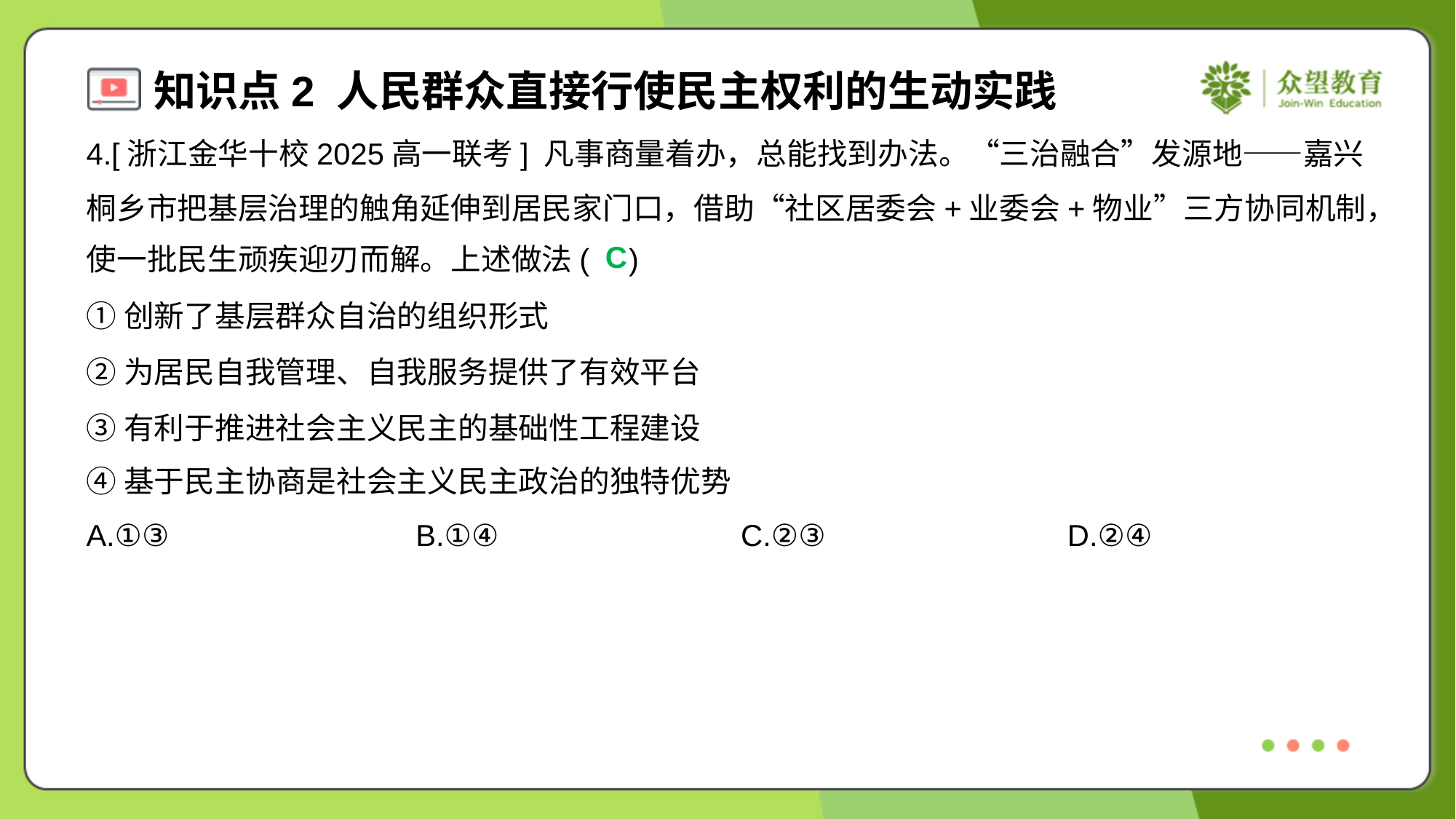

4.[浙江金华十校2025高一联考] 凡事商量着办，总能找到办法。“三治融合”发源地——嘉兴
桐乡市把基层治理的触角延伸到居民家门口，借助“社区居委会+业委会+物业”三方协同机制，
使一批民生顽疾迎刃而解。上述做法(     )
C
①创新了基层群众自治的组织形式
②为居民自我管理、自我服务提供了有效平台
③有利于推进社会主义民主的基础性工程建设
④基于民主协商是社会主义民主政治的独特优势
A.①③	B.①④	C.②③	D.②④